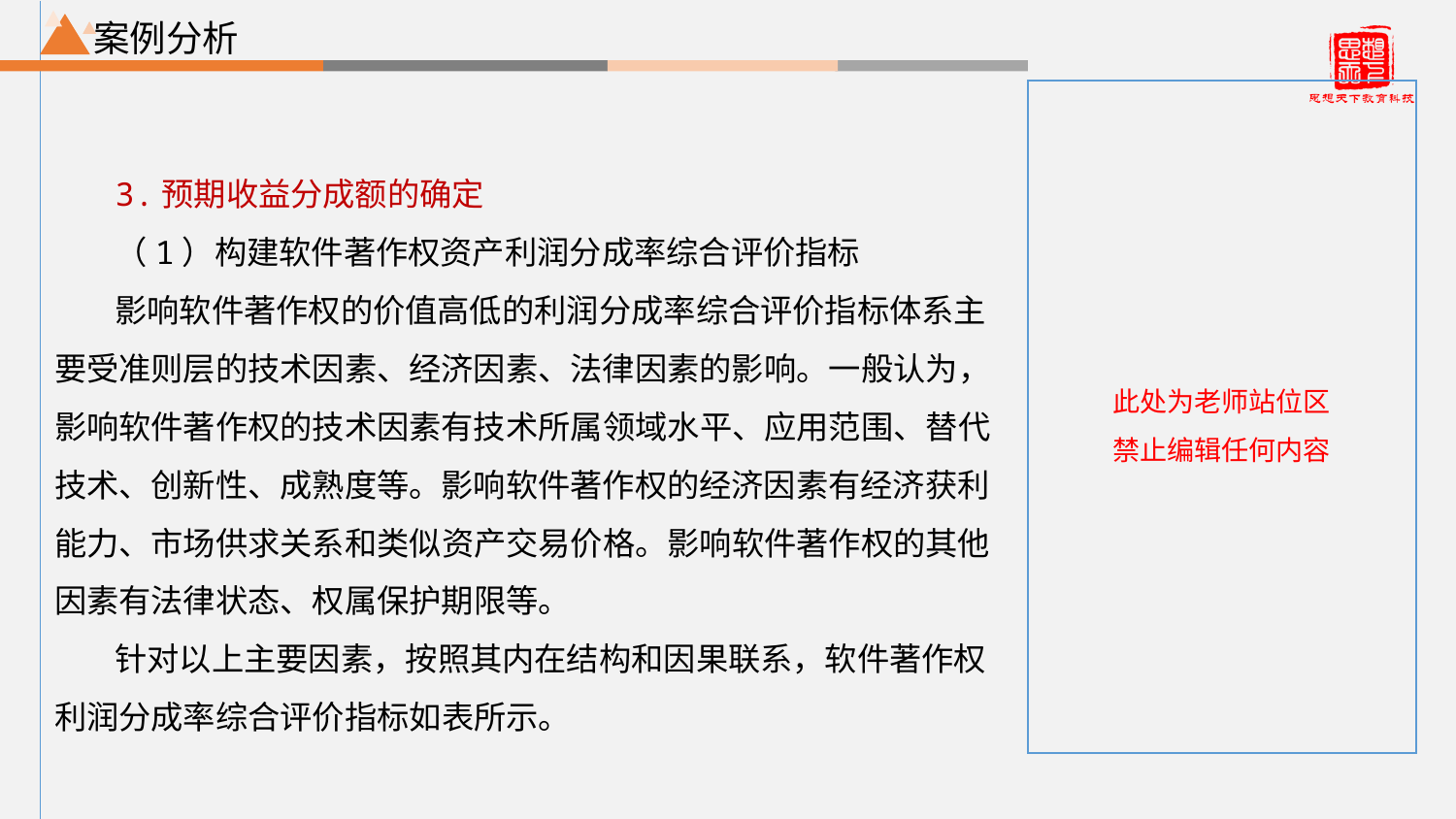

案例分析
3.预期收益分成额的确定
（1）构建软件著作权资产利润分成率综合评价指标
影响软件著作权的价值高低的利润分成率综合评价指标体系主要受准则层的技术因素、经济因素、法律因素的影响。一般认为，影响软件著作权的技术因素有技术所属领域水平、应用范围、替代技术、创新性、成熟度等。影响软件著作权的经济因素有经济获利能力、市场供求关系和类似资产交易价格。影响软件著作权的其他因素有法律状态、权属保护期限等。
针对以上主要因素，按照其内在结构和因果联系，软件著作权利润分成率综合评价指标如表所示。
80